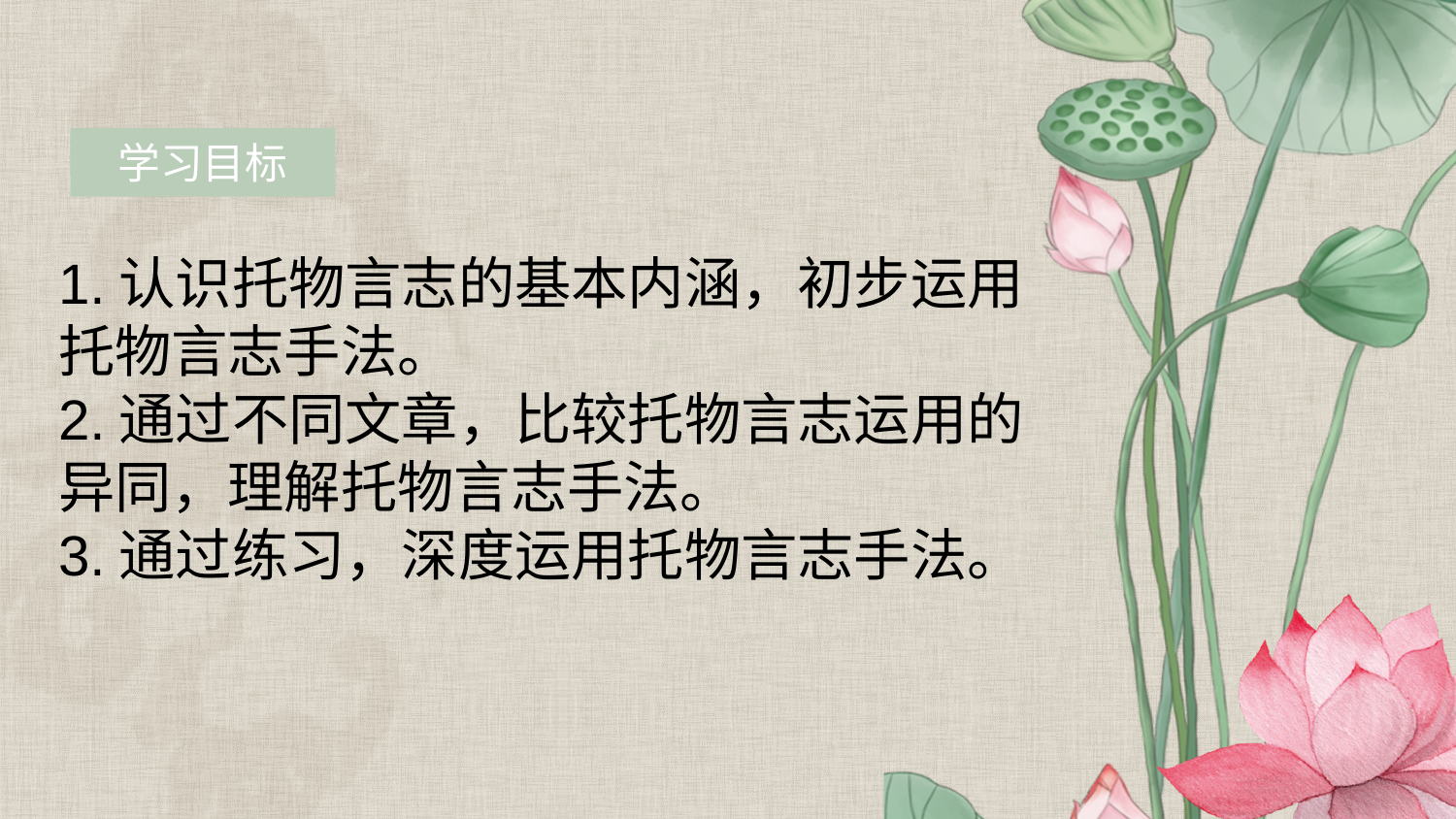

学习目标
1.认识托物言志的基本内涵，初步运用托物言志手法。
2.通过不同文章，比较托物言志运用的异同，理解托物言志手法。
3.通过练习，深度运用托物言志手法。